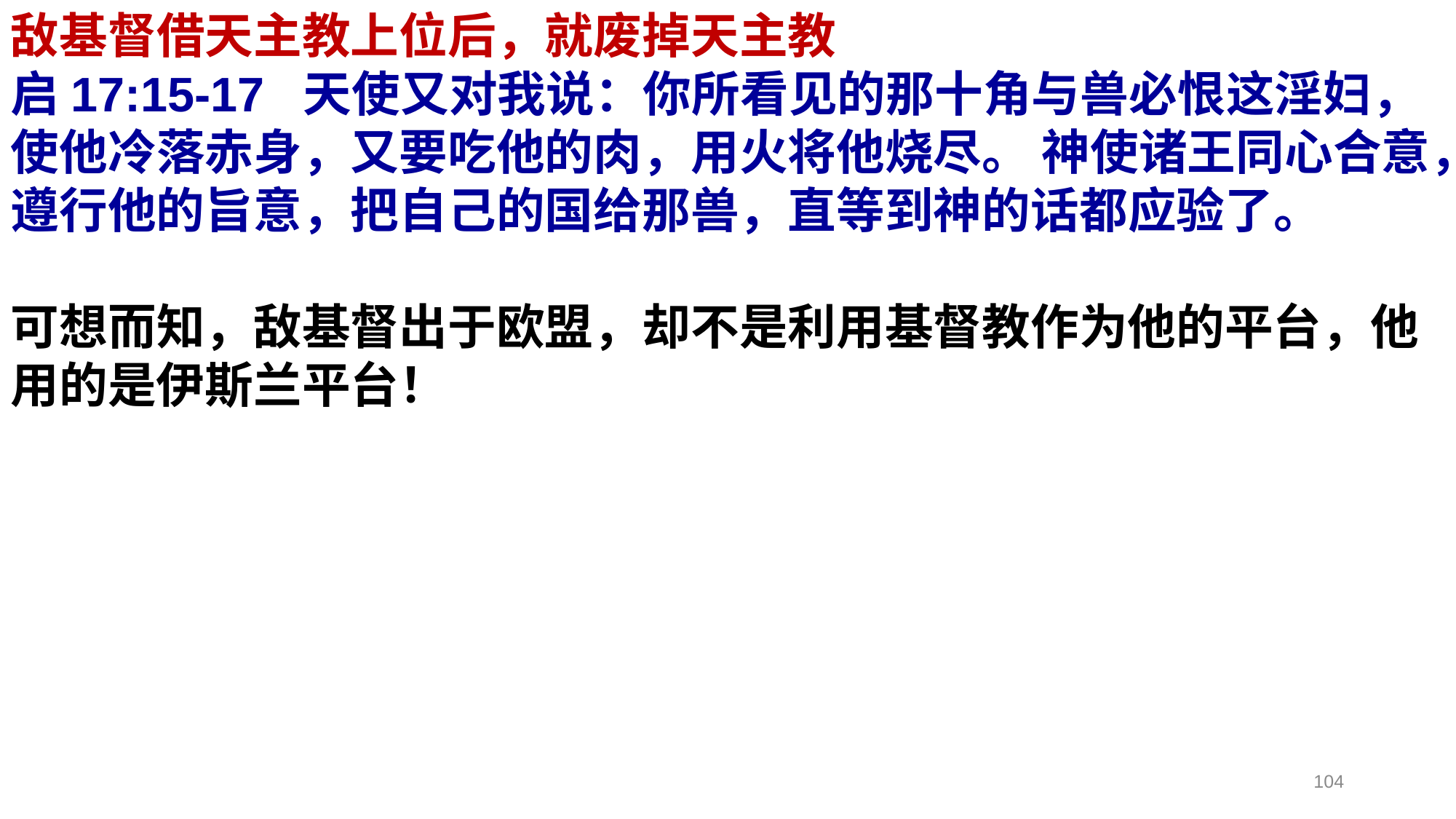

敌基督借天主教上位后，就废掉天主教
启17:15-17  天使又对我说：你所看见的那十角与兽必恨这淫妇，使他冷落赤身，又要吃他的肉，用火将他烧尽。 神使诸王同心合意，遵行他的旨意，把自己的国给那兽，直等到神的话都应验了。

可想而知，敌基督出于欧盟，却不是利用基督教作为他的平台，他用的是伊斯兰平台！

104